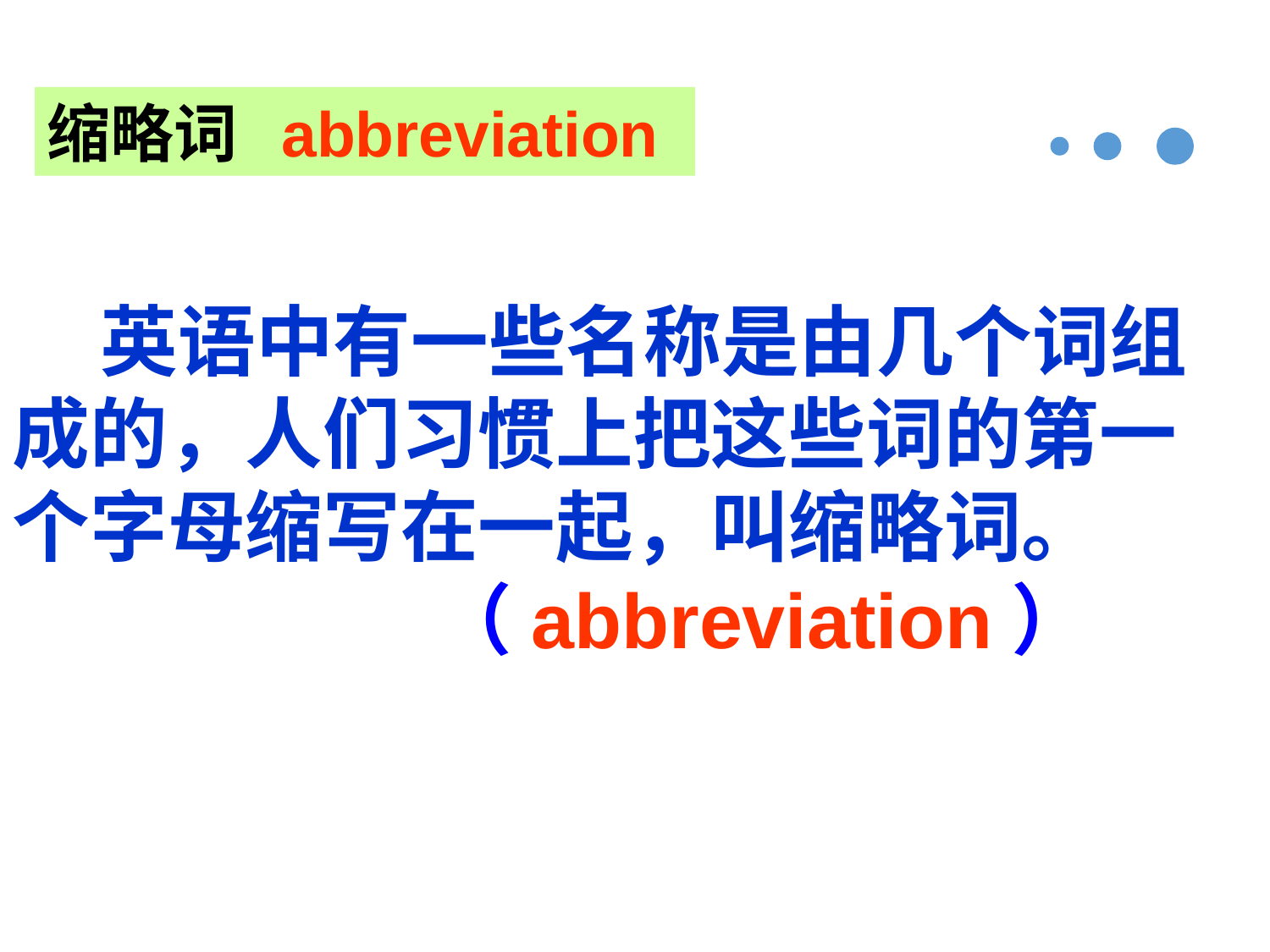

缩略词  abbreviation
    英语中有一些名称是由几个词组成的，人们习惯上把这些词的第一个字母缩写在一起，叫缩略词。
                       （abbreviation）